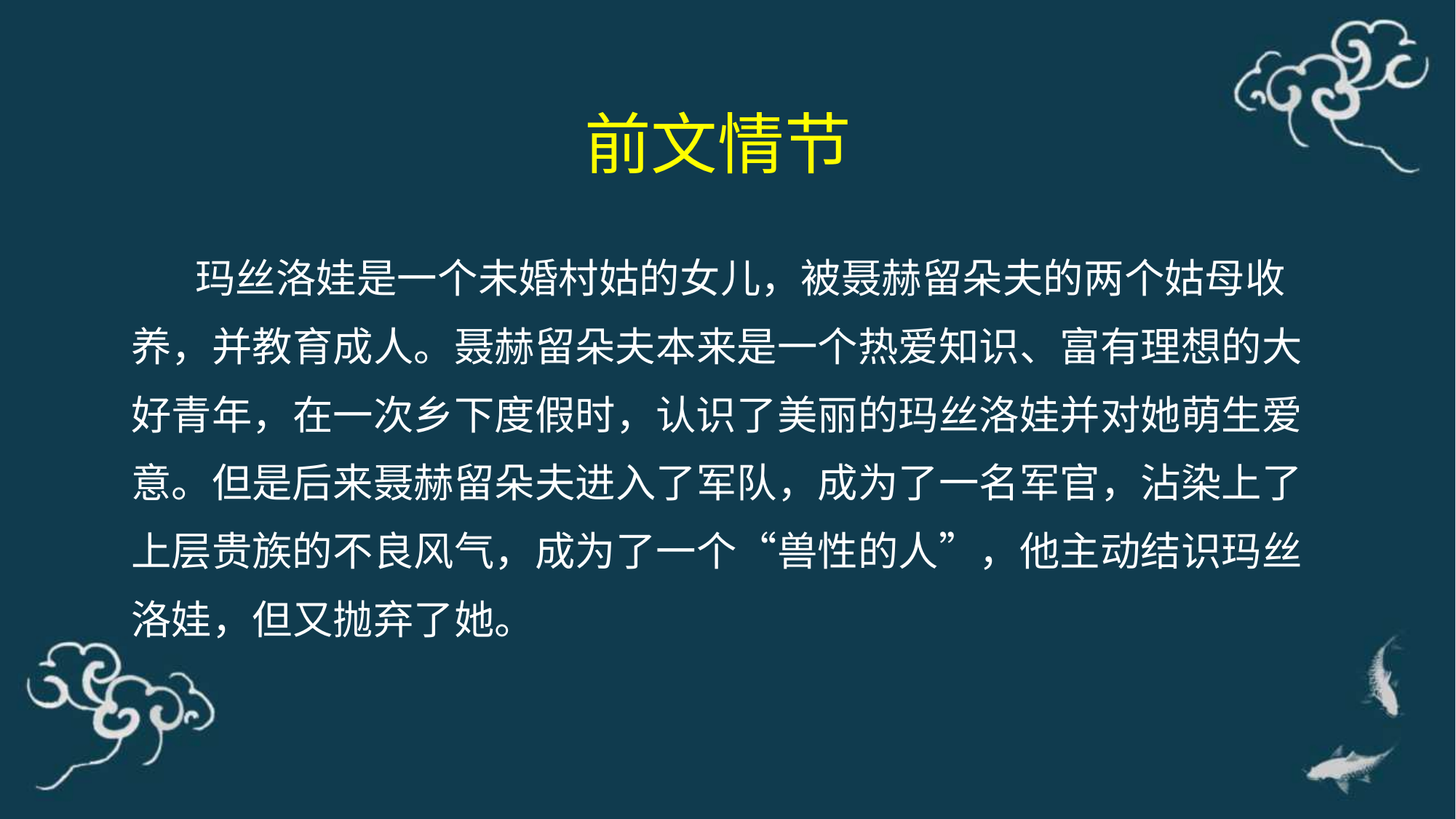

前文情节
      玛丝洛娃是一个未婚村姑的女儿，被聂赫留朵夫的两个姑母收养，并教育成人。聂赫留朵夫本来是一个热爱知识、富有理想的大好青年，在一次乡下度假时，认识了美丽的玛丝洛娃并对她萌生爱意。但是后来聂赫留朵夫进入了军队，成为了一名军官，沾染上了上层贵族的不良风气，成为了一个“兽性的人”，他主动结识玛丝洛娃，但又抛弃了她。